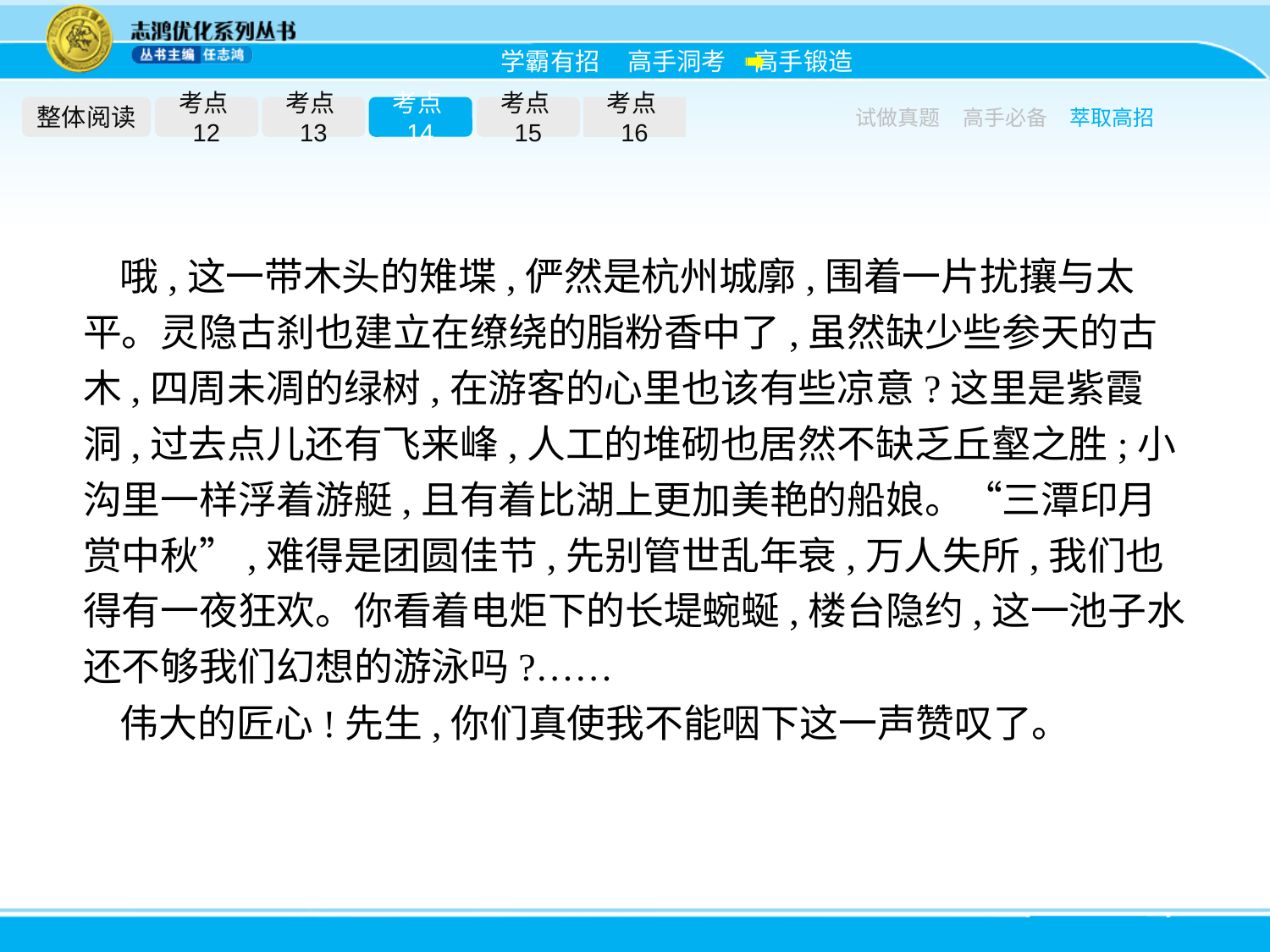

整体阅读
考点12
考点13
考点14
考点15
考点16
试做真题
高手必备
萃取高招
哦,这一带木头的雉堞,俨然是杭州城廓,围着一片扰攘与太平。灵隐古刹也建立在缭绕的脂粉香中了,虽然缺少些参天的古木,四周未凋的绿树,在游客的心里也该有些凉意?这里是紫霞洞,过去点儿还有飞来峰,人工的堆砌也居然不缺乏丘壑之胜;小沟里一样浮着游艇,且有着比湖上更加美艳的船娘。“三潭印月赏中秋”,难得是团圆佳节,先别管世乱年衰,万人失所,我们也得有一夜狂欢。你看着电炬下的长堤蜿蜒,楼台隐约,这一池子水还不够我们幻想的游泳吗?……
伟大的匠心!先生,你们真使我不能咽下这一声赞叹了。